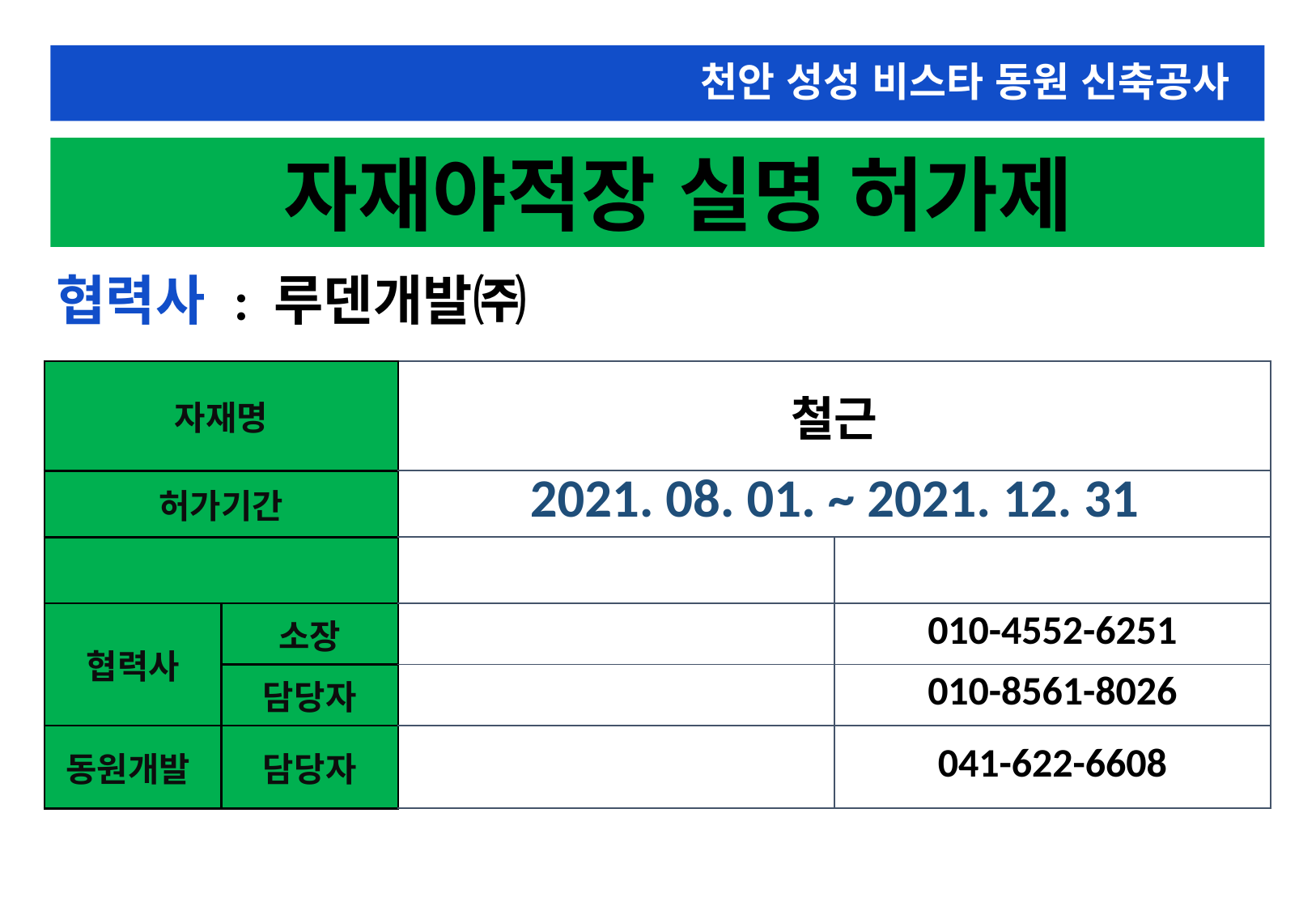

천안 성성 비스타 동원 신축공사

 자재야적장 실명 허가제
협력사 : 루덴개발㈜
| 자재명 |  | 철근 |  |
| --- | --- | --- | --- |
| 허가기간 |  | 2021. 08. 01. ~ 2021. 12. 31 |  |
|  |  |  |  |
| 협력사 | 소장 |  | 010-4552-6251 |
|  | 담당자 |  | 010-8561-8026 |
| 동원개발 | 담당자 |  | 041-622-6608 |